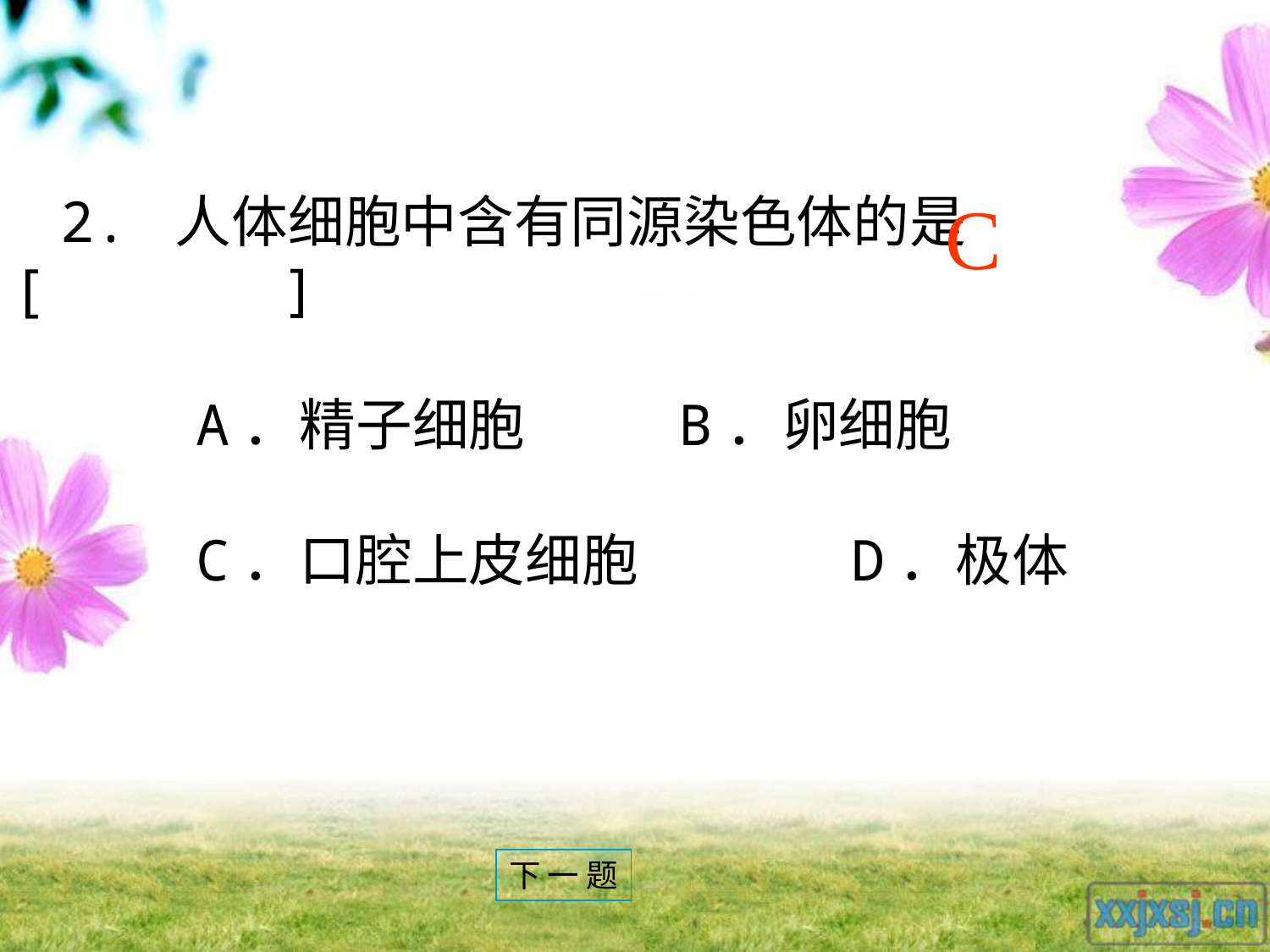

C
2. 人体细胞中含有同源染色体的是[       ]

    A．精子细胞           B．卵细胞

    C．口腔上皮细胞 	     D．极体

下 一 题